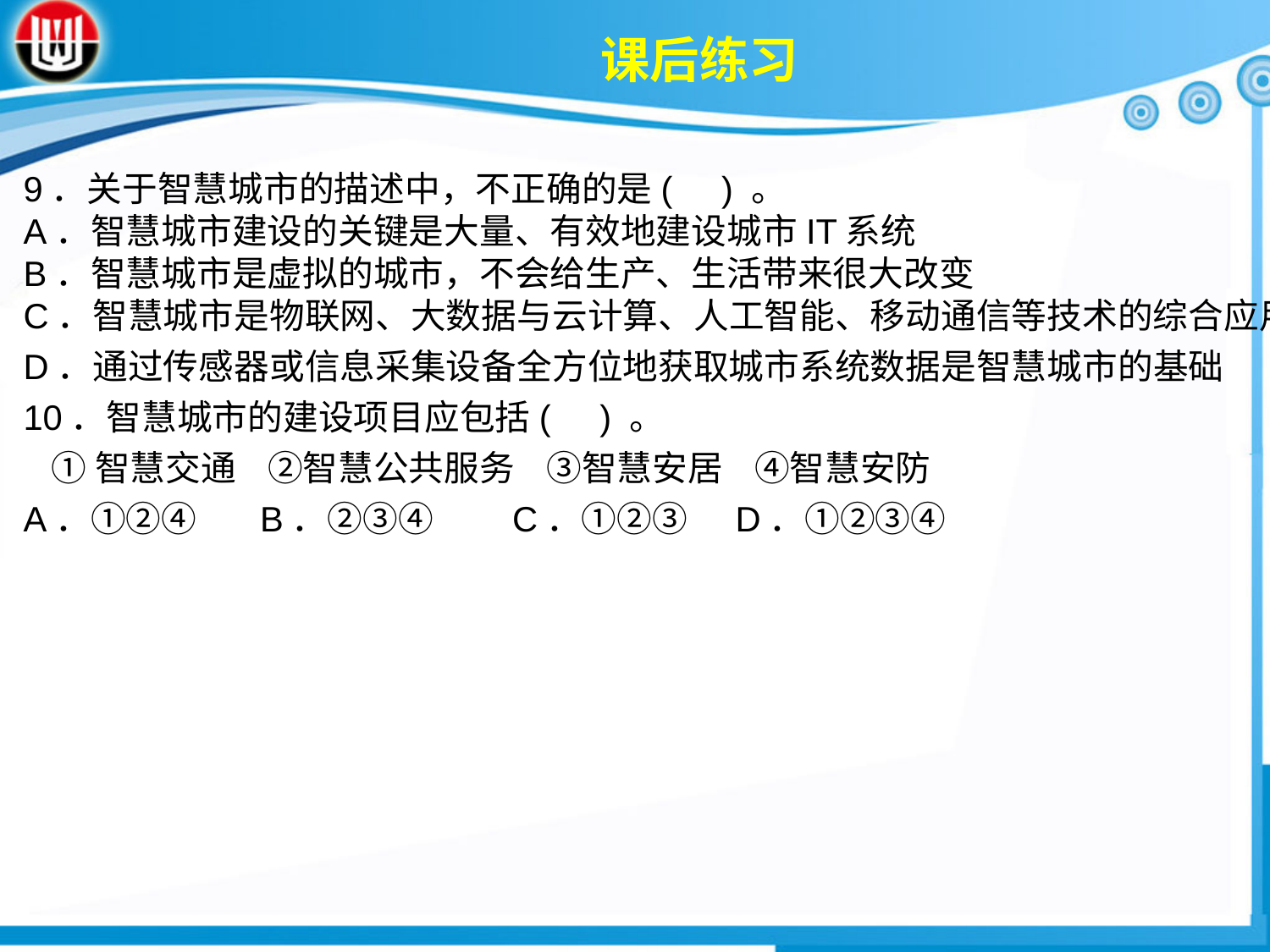

课后练习
9．关于智慧城市的描述中，不正确的是(     ) 。A．智慧城市建设的关键是大量、有效地建设城市IT系统B．智慧城市是虚拟的城市，不会给生产、生活带来很大改变C．智慧城市是物联网、大数据与云计算、人工智能、移动通信等技术的综合应用 D．通过传感器或信息采集设备全方位地获取城市系统数据是智慧城市的基础
10．智慧城市的建设项目应包括(     ) 。
①智慧交通    ②智慧公共服务    ③智慧安居    ④智慧安防
A．①②④       B．②③④         C．①②③     D．①②③④